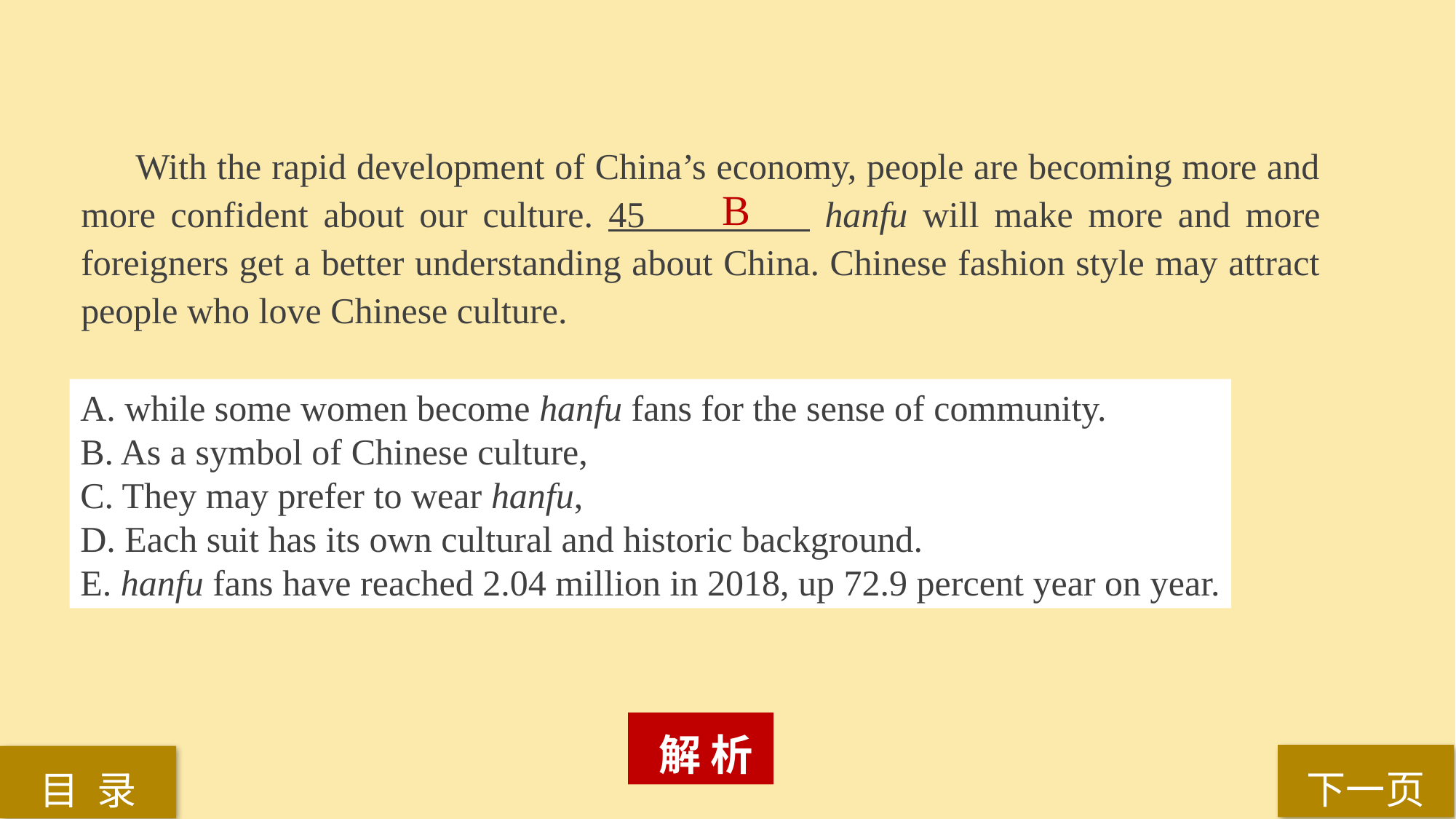

With the rapid development of China’s economy, people are becoming more and more confident about our culture. 45            hanfu will make more and more foreigners get a better understanding about China. Chinese fashion style may attract people who love Chinese culture.
B
A. while some women become hanfu fans for the sense of community.
B. As a symbol of Chinese culture,
C. They may prefer to wear hanfu,
D. Each suit has its own cultural and historic background.
E. hanfu fans have reached 2.04 million in 2018, up 72.9 percent year on year.
 解 析